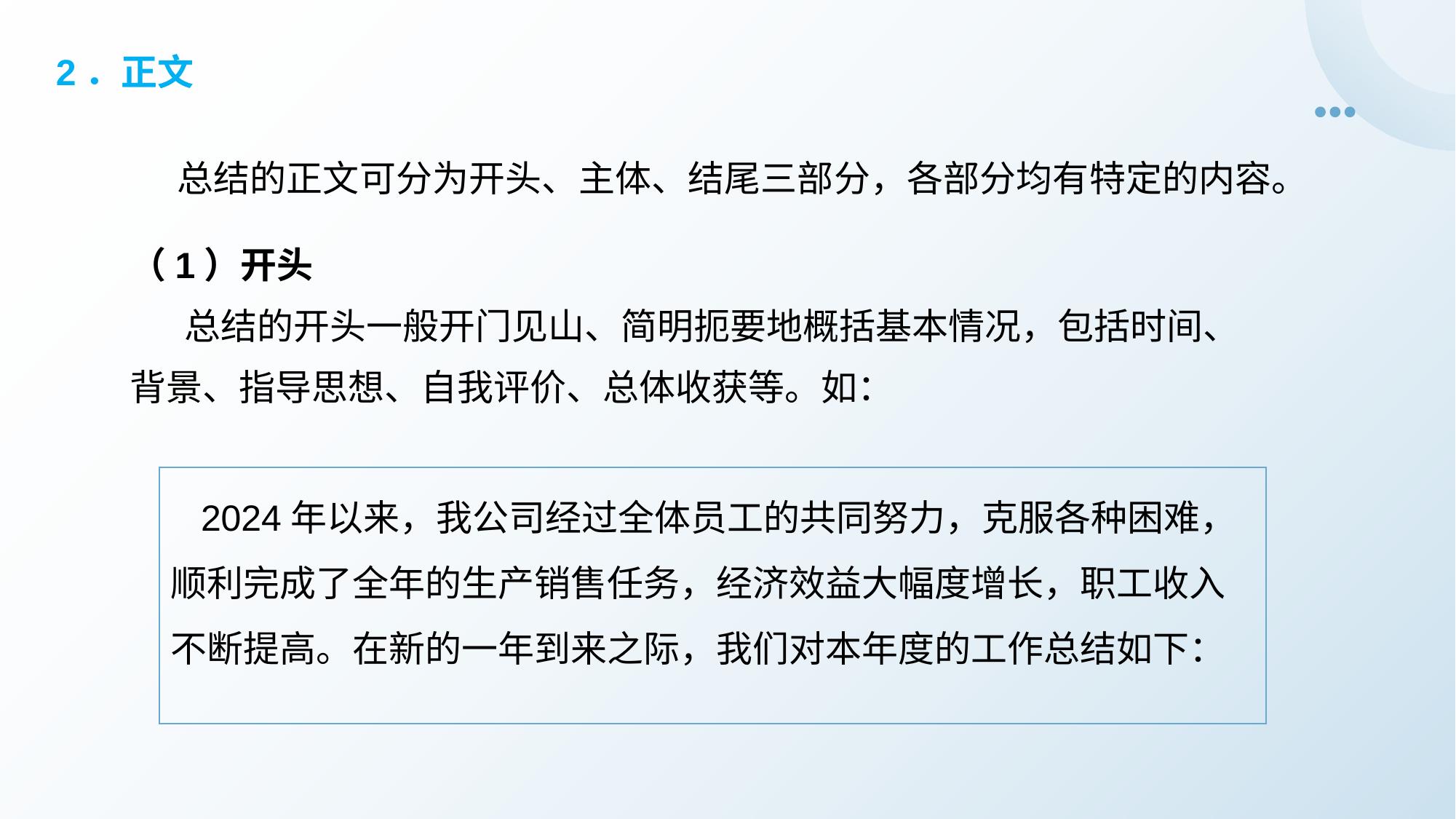

2．正文
总结的正文可分为开头、主体、结尾三部分，各部分均有特定的内容。
（1）开头
总结的开头一般开门见山、简明扼要地概括基本情况，包括时间、背景、指导思想、自我评价、总体收获等。如：
   2024年以来，我公司经过全体员工的共同努力，克服各种困难，顺利完成了全年的生产销售任务，经济效益大幅度增长，职工收入不断提高。在新的一年到来之际，我们对本年度的工作总结如下：